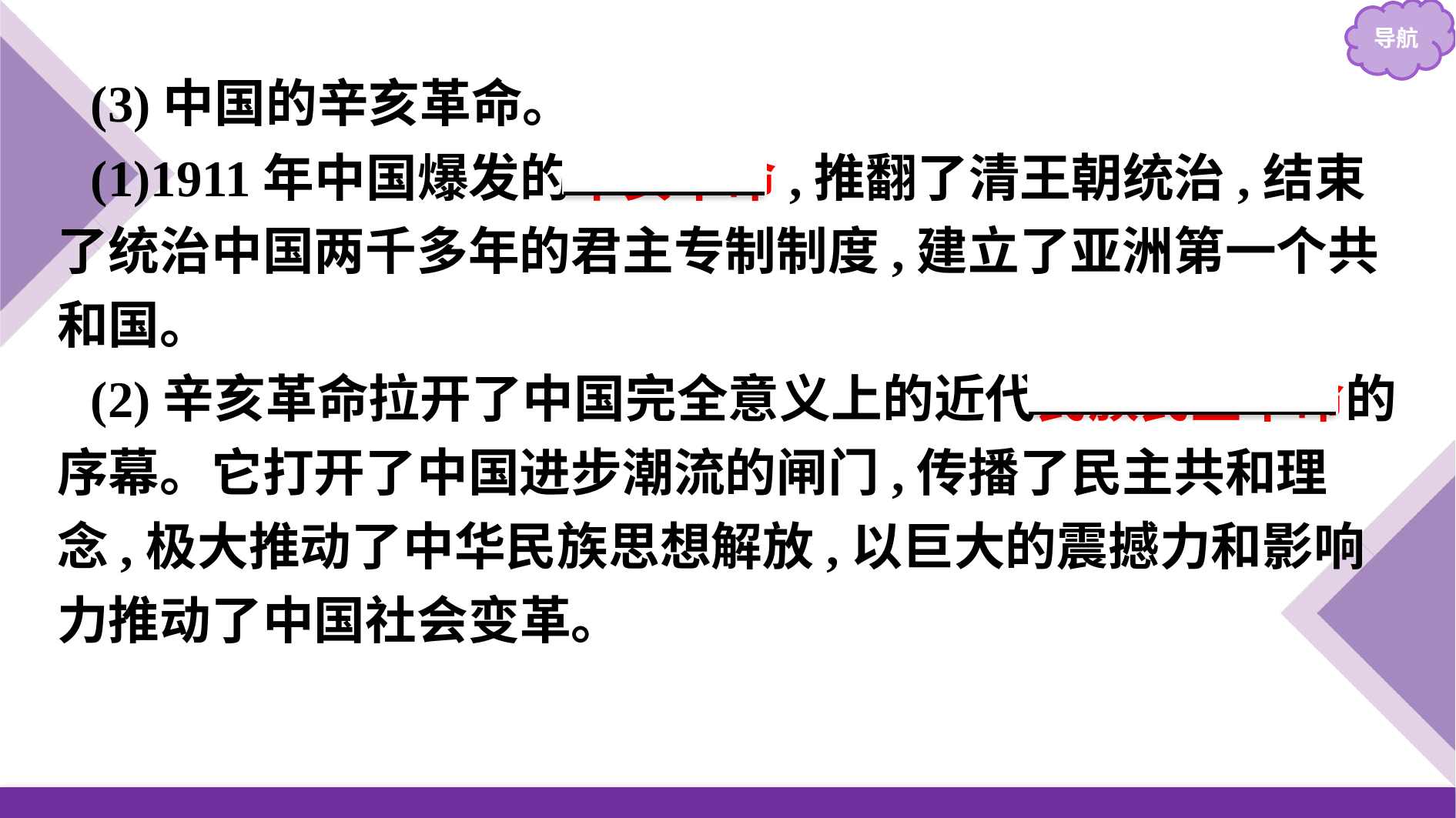

(3)中国的辛亥革命。
(1)1911年中国爆发的辛亥革命,推翻了清王朝统治,结束了统治中国两千多年的君主专制制度,建立了亚洲第一个共和国。
(2)辛亥革命拉开了中国完全意义上的近代民族民主革命的序幕。它打开了中国进步潮流的闸门,传播了民主共和理念,极大推动了中华民族思想解放,以巨大的震撼力和影响力推动了中国社会变革。